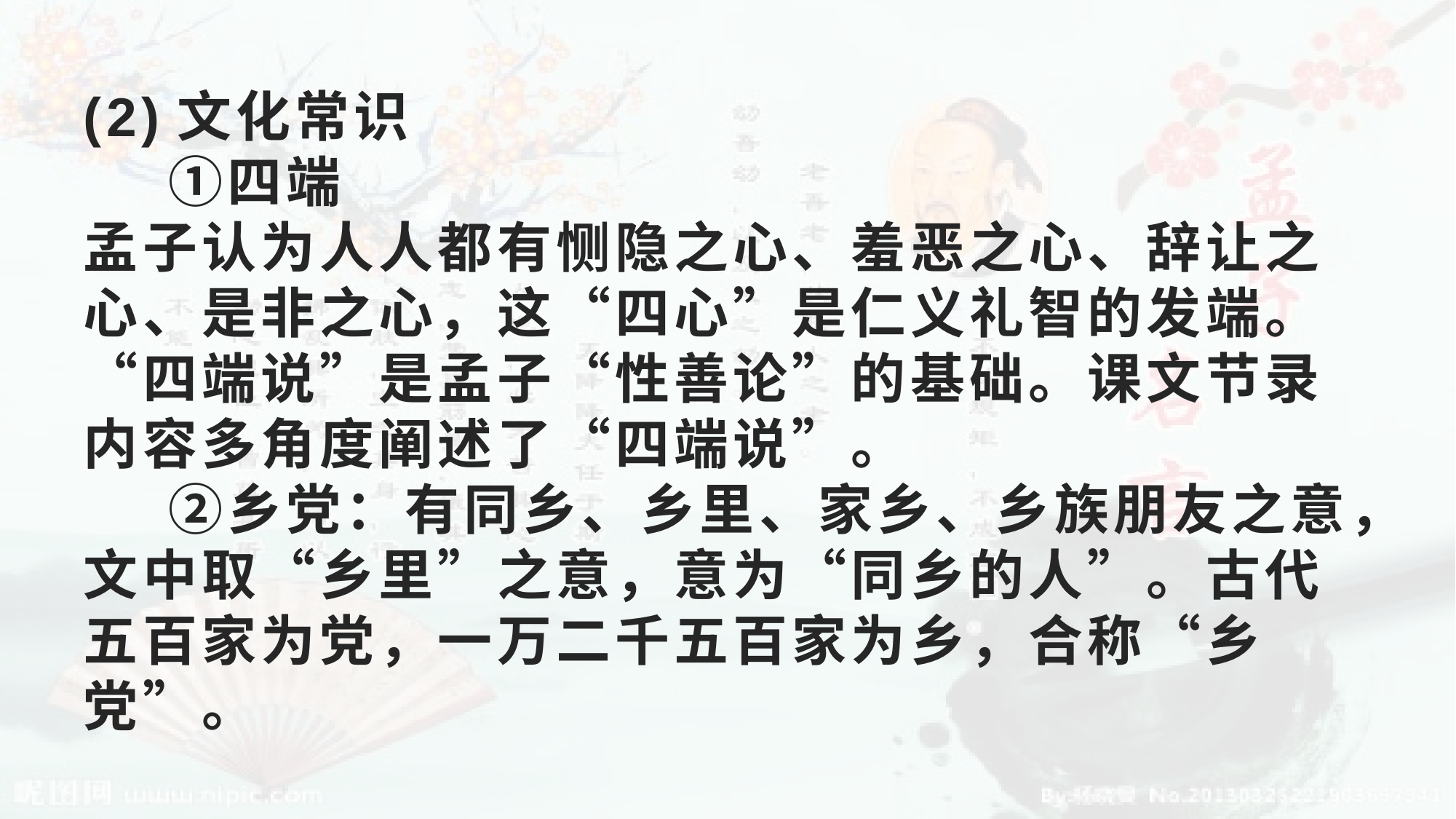

# (2)文化常识 ①四端 孟子认为人人都有恻隐之心、羞恶之心、辞让之心、是非之心，这“四心”是仁义礼智的发端。“四端说”是孟子“性善论”的基础。课文节录内容多角度阐述了“四端说”。 ②乡党：有同乡、乡里、家乡、乡族朋友之意，文中取“乡里”之意，意为“同乡的人”。古代五百家为党，一万二千五百家为乡，合称“乡党”。